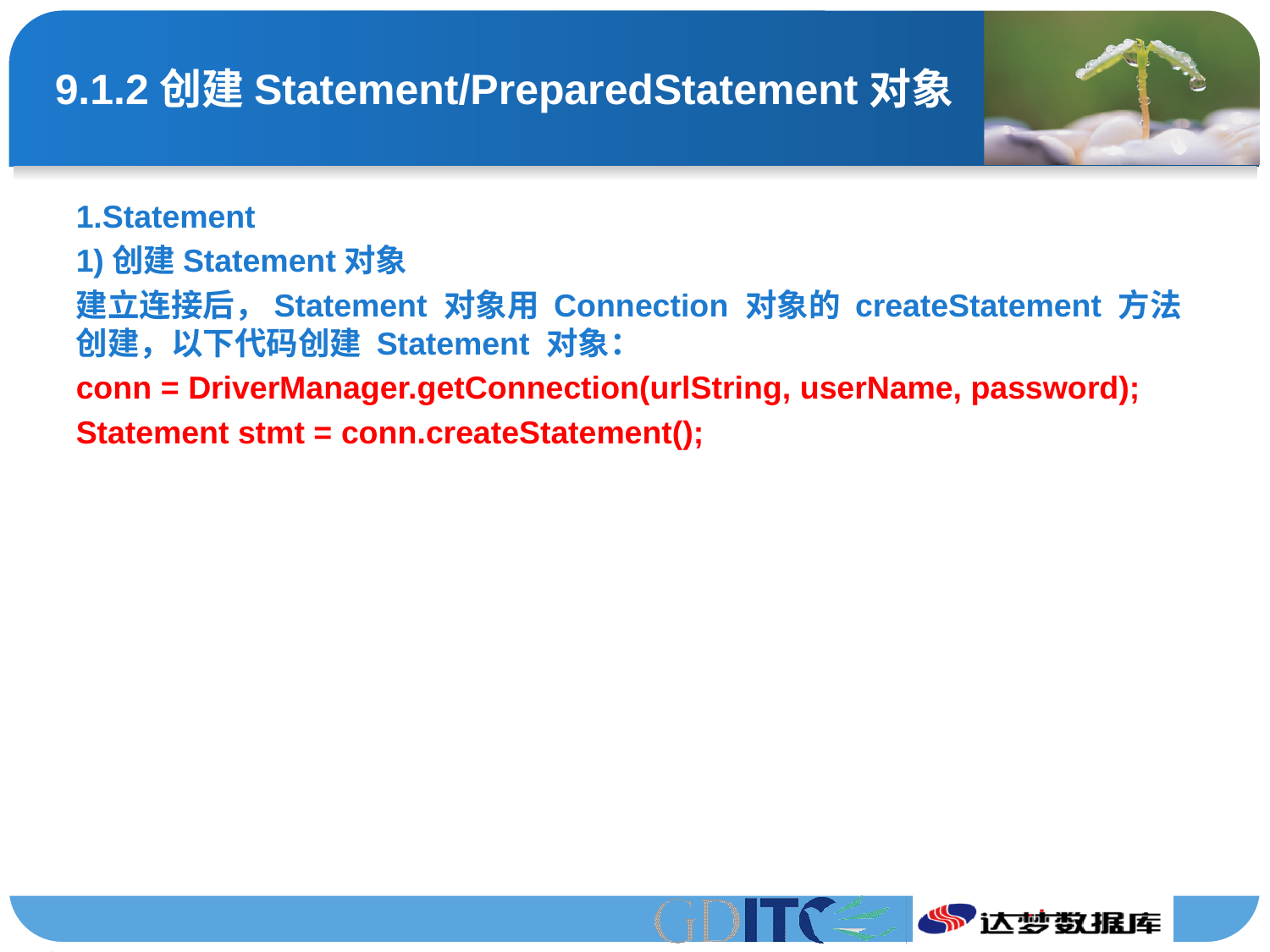

# 9.1.2创建Statement/PreparedStatement对象
1.Statement
1)创建Statement对象
建立连接后，Statement 对象用 Connection 对象的 createStatement 方法创建，以下代码创建 Statement 对象：
conn = DriverManager.getConnection(urlString, userName, password);
Statement stmt = conn.createStatement();